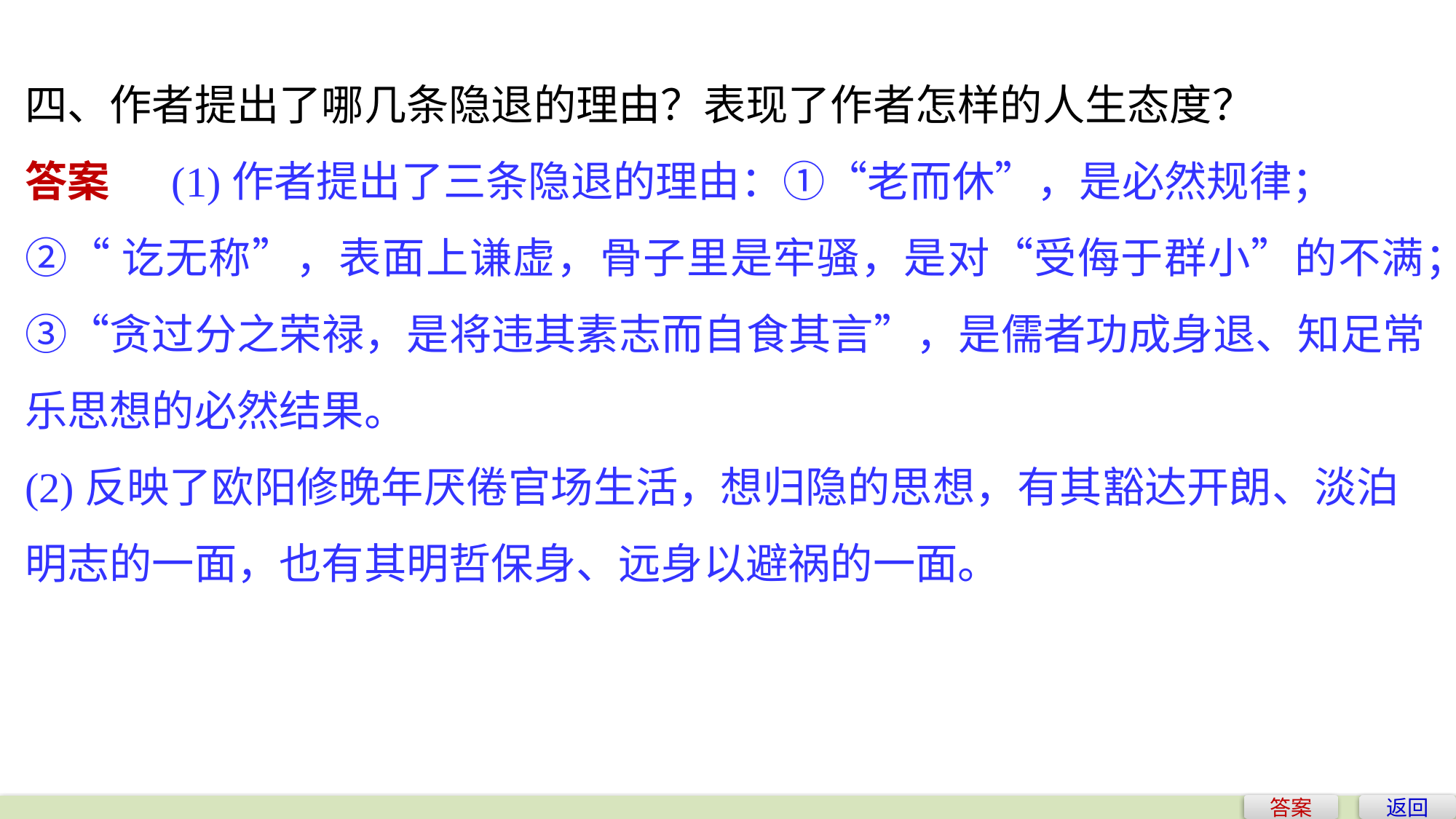

四、作者提出了哪几条隐退的理由？表现了作者怎样的人生态度？
答案　 (1)作者提出了三条隐退的理由：①“老而休”，是必然规律；
②“讫无称”，表面上谦虚，骨子里是牢骚，是对“受侮于群小”的不满；③“贪过分之荣禄，是将违其素志而自食其言”，是儒者功成身退、知足常乐思想的必然结果。
(2)反映了欧阳修晚年厌倦官场生活，想归隐的思想，有其豁达开朗、淡泊明志的一面，也有其明哲保身、远身以避祸的一面。
答案
返回